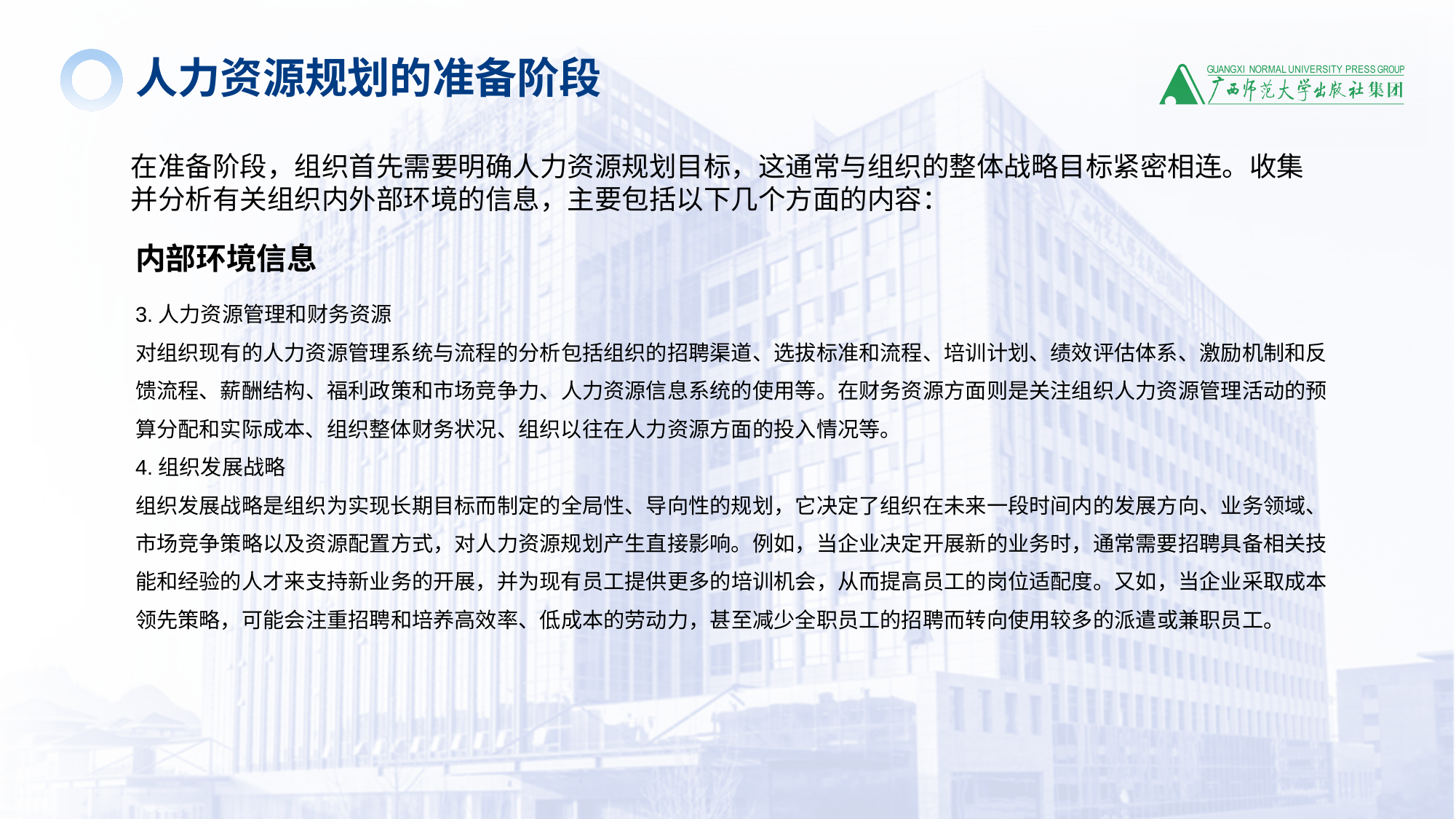

人力资源规划的准备阶段

在准备阶段，组织首先需要明确人力资源规划目标，这通常与组织的整体战略目标紧密相连。收集并分析有关组织内外部环境的信息，主要包括以下几个方面的内容：
内部环境信息
3.人力资源管理和财务资源
对组织现有的人力资源管理系统与流程的分析包括组织的招聘渠道、选拔标准和流程、培训计划、绩效评估体系、激励机制和反馈流程、薪酬结构、福利政策和市场竞争力、人力资源信息系统的使用等。在财务资源方面则是关注组织人力资源管理活动的预算分配和实际成本、组织整体财务状况、组织以往在人力资源方面的投入情况等。
4.组织发展战略
组织发展战略是组织为实现长期目标而制定的全局性、导向性的规划，它决定了组织在未来一段时间内的发展方向、业务领域、市场竞争策略以及资源配置方式，对人力资源规划产生直接影响。例如，当企业决定开展新的业务时，通常需要招聘具备相关技能和经验的人才来支持新业务的开展，并为现有员工提供更多的培训机会，从而提高员工的岗位适配度。又如，当企业采取成本领先策略，可能会注重招聘和培养高效率、低成本的劳动力，甚至减少全职员工的招聘而转向使用较多的派遣或兼职员工。